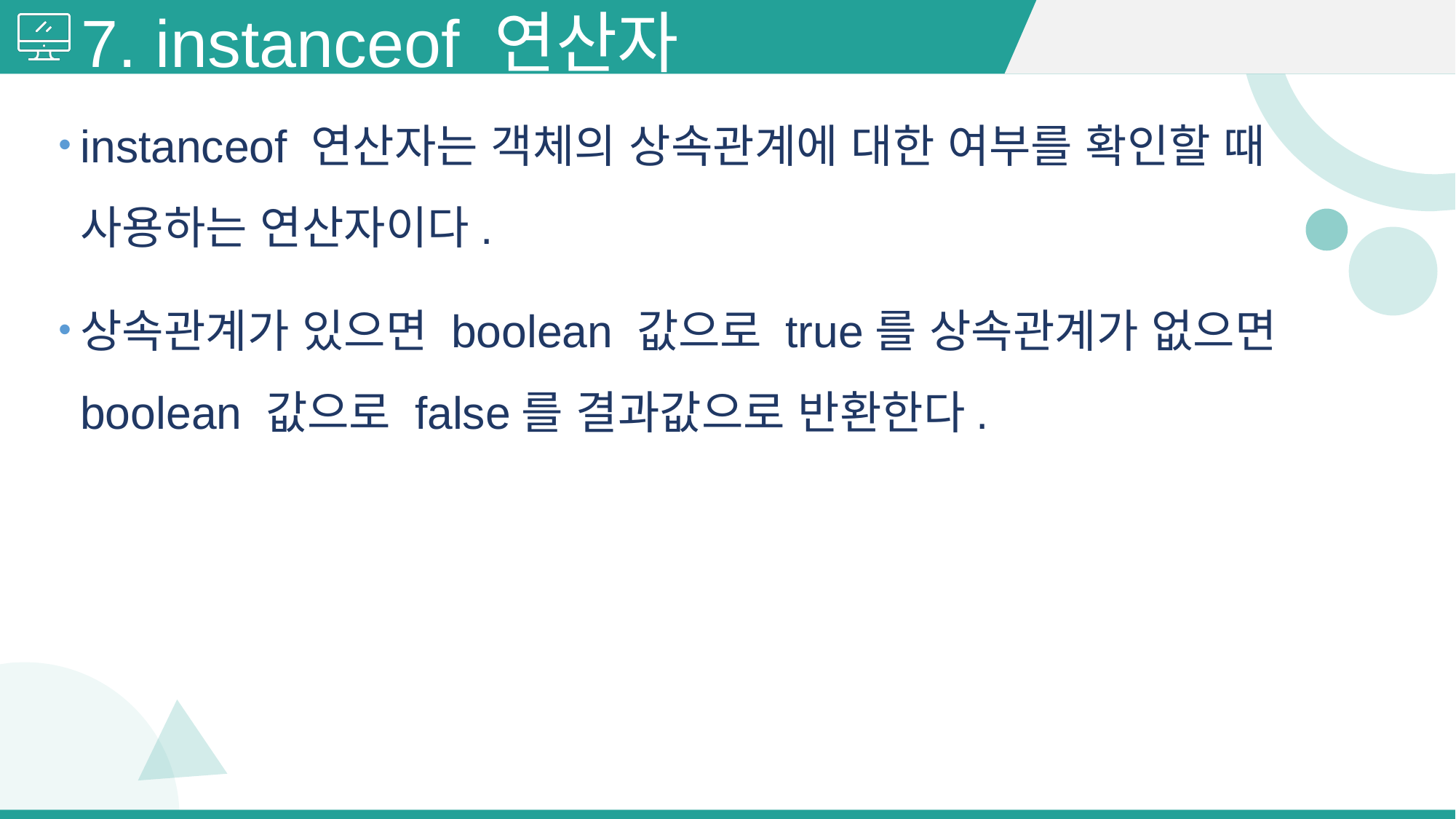

# 7. instanceof 연산자
instanceof 연산자는 객체의 상속관계에 대한 여부를 확인할 때 사용하는 연산자이다.
상속관계가 있으면 boolean 값으로 true를 상속관계가 없으면 boolean 값으로 false를 결과값으로 반환한다.